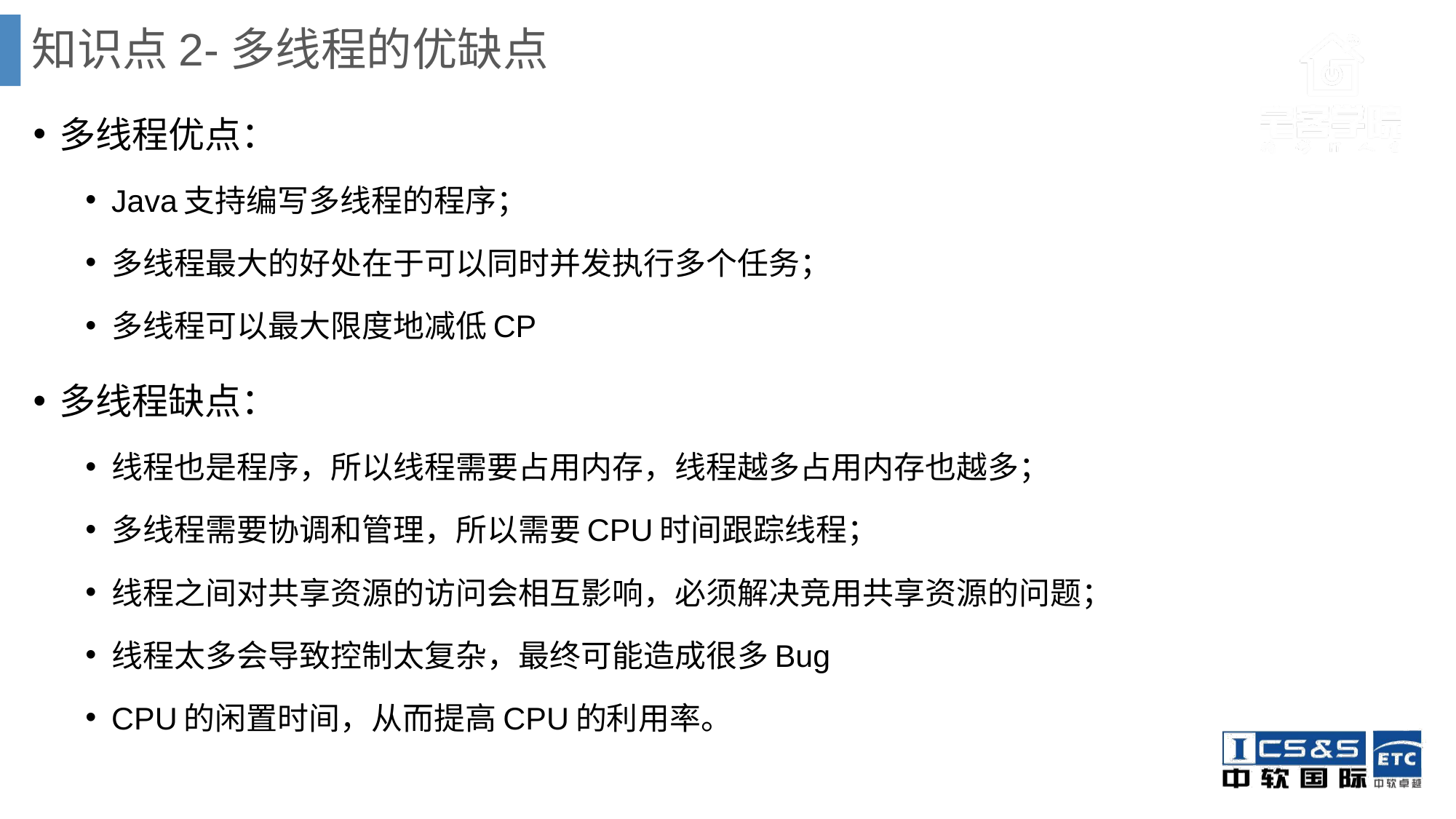

# 知识点2-多线程的优缺点
多线程优点：
Java支持编写多线程的程序；
多线程最大的好处在于可以同时并发执行多个任务；
多线程可以最大限度地减低CP
多线程缺点：
线程也是程序，所以线程需要占用内存，线程越多占用内存也越多；
多线程需要协调和管理，所以需要CPU时间跟踪线程；
线程之间对共享资源的访问会相互影响，必须解决竞用共享资源的问题；
线程太多会导致控制太复杂，最终可能造成很多Bug
CPU的闲置时间，从而提高CPU的利用率。